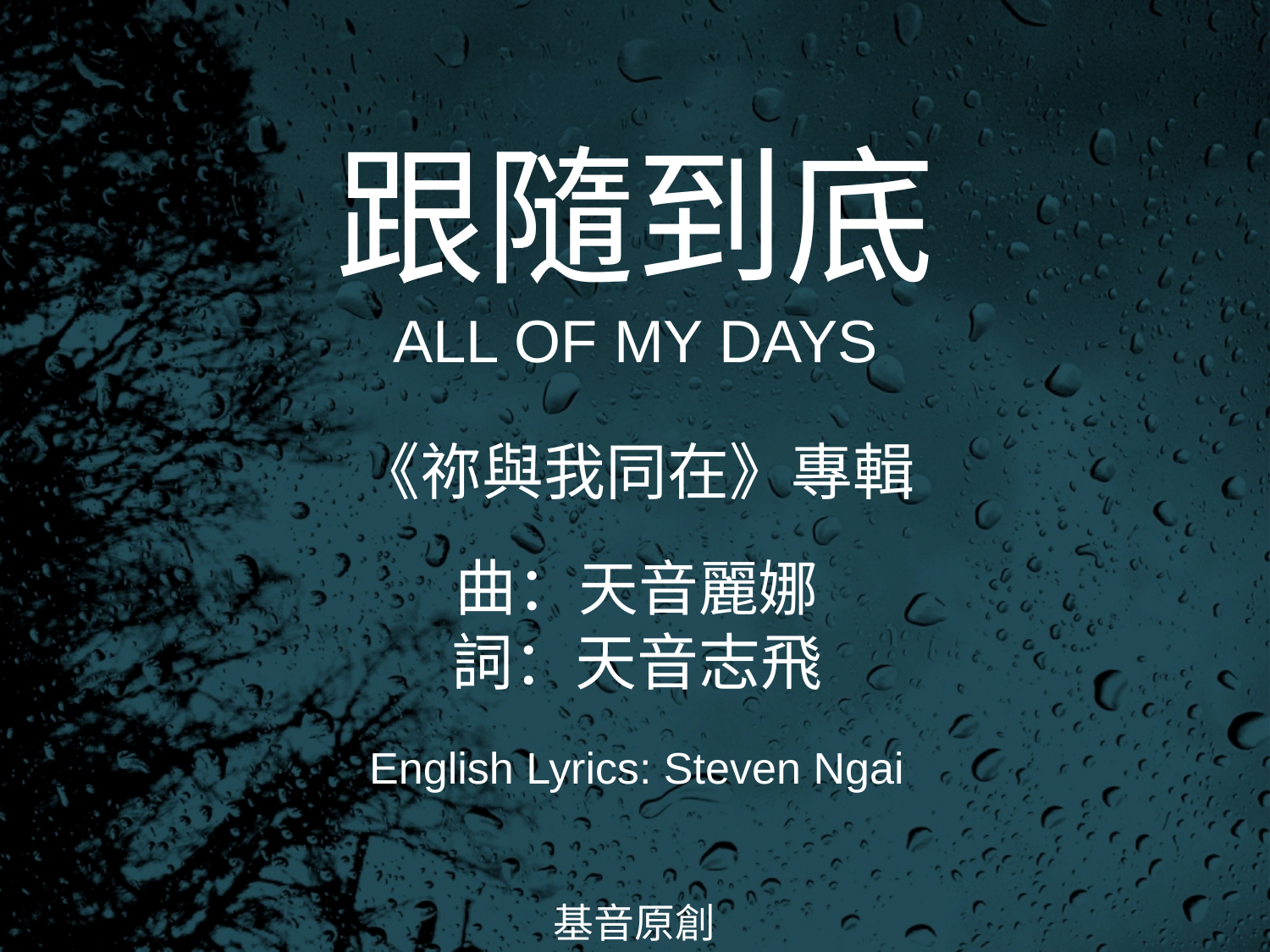

跟隨到底
ALL OF MY DAYS
# 《祢與我同在》專輯 曲：天音麗娜 詞：天音志飛 English Lyrics: Steven Ngai

基音原創